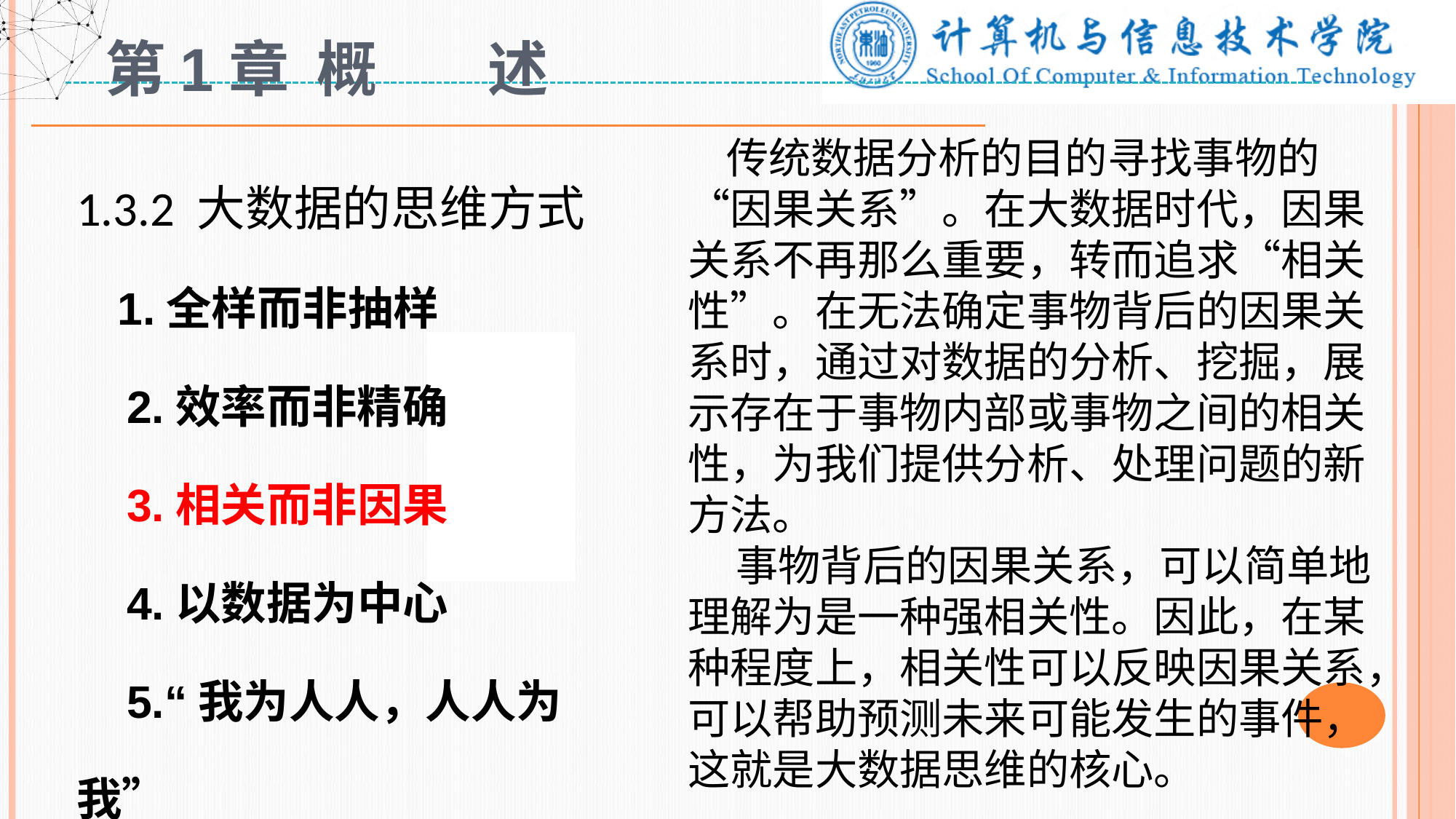

# 第1章  概        述
1.3.2 大数据的思维方式
    1.全样而非抽样
    2.效率而非精确
    3.相关而非因果
    4.以数据为中心
    5.“我为人人，人人为我”
   传统数据分析的目的寻找事物的“因果关系”。在大数据时代，因果关系不再那么重要，转而追求“相关性”。在无法确定事物背后的因果关系时，通过对数据的分析、挖掘，展示存在于事物内部或事物之间的相关性，为我们提供分析、处理问题的新方法。
    事物背后的因果关系，可以简单地理解为是一种强相关性。因此，在某种程度上，相关性可以反映因果关系，可以帮助预测未来可能发生的事件，这就是大数据思维的核心。